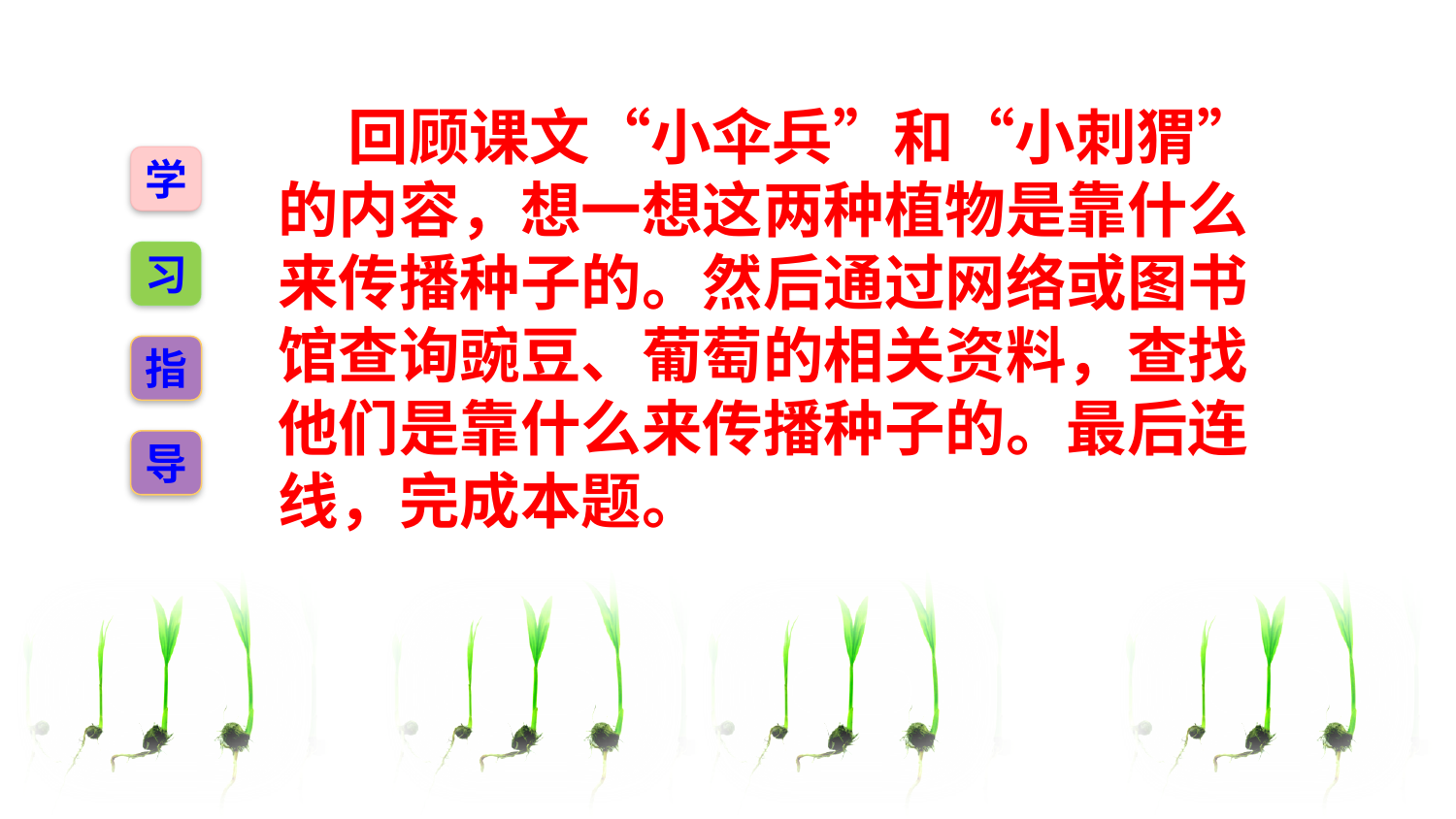

回顾课文“小伞兵”和“小刺猬”的内容，想一想这两种植物是靠什么来传播种子的。然后通过网络或图书馆查询豌豆、葡萄的相关资料，查找他们是靠什么来传播种子的。最后连线，完成本题。
学
习
指
导